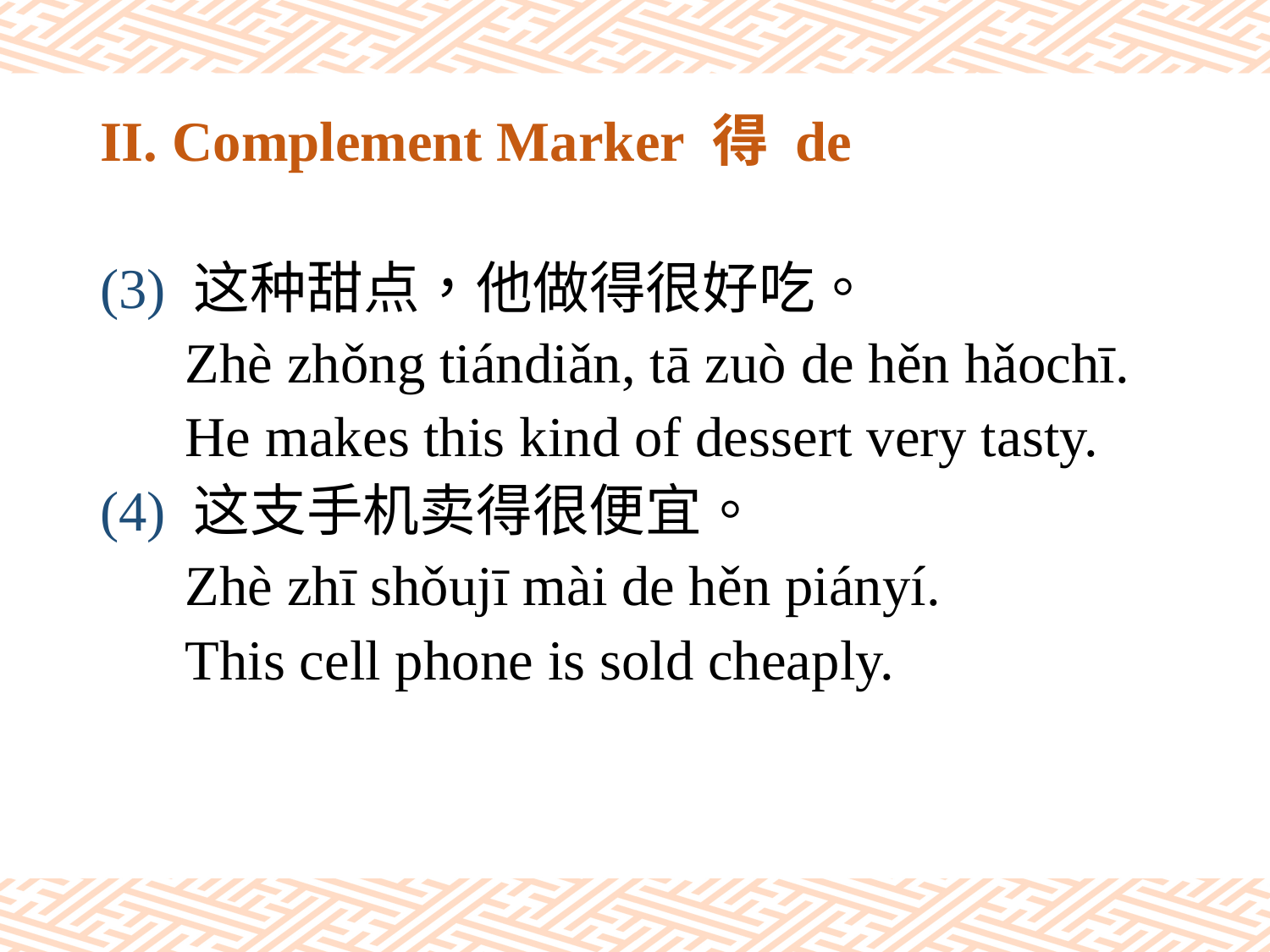

# II. Complement Marker 得 de
(3) 这种甜点，他做得很好吃。
      Zhè zhǒng tiándiǎn, tā zuò de hěn hǎochī.
      He makes this kind of dessert very tasty.
(4) 这支手机卖得很便宜。
      Zhè zhī shǒujī mài de hěn piányí.
      This cell phone is sold cheaply.